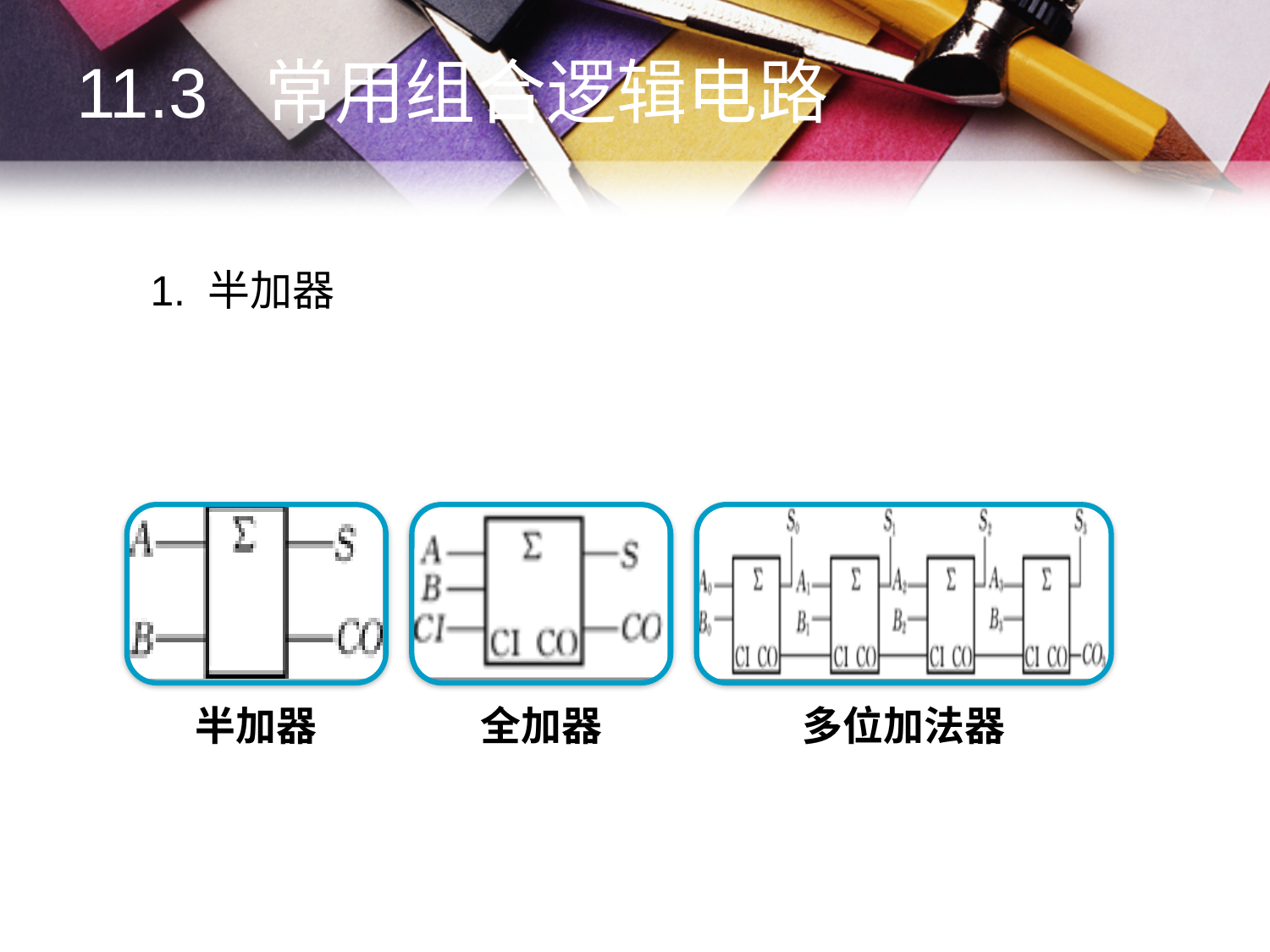

11.3  常用组合逻辑电路
# 1. 半加器
半加器
全加器
多位加法器